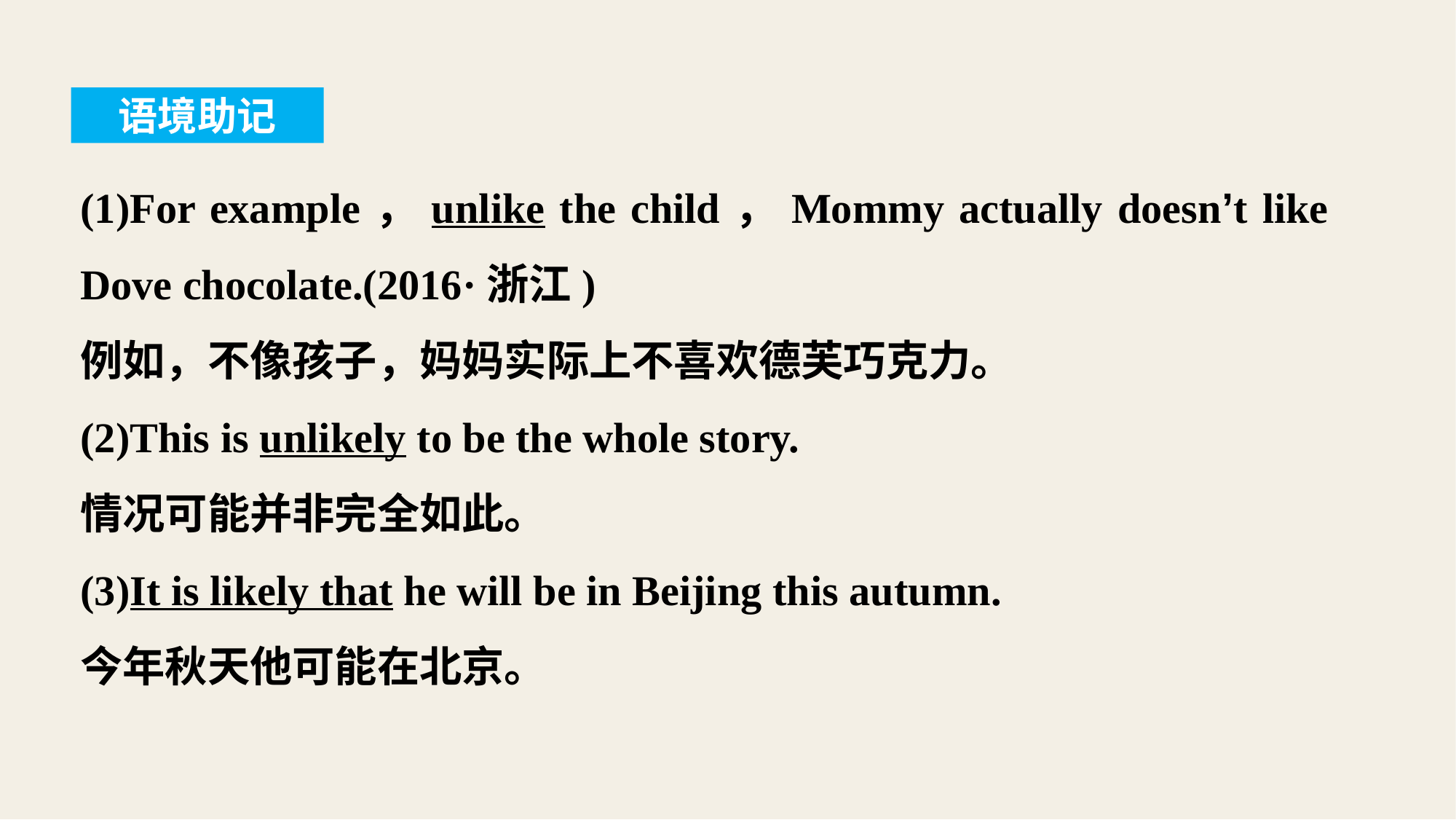

语境助记
(1)For example，unlike the child，Mommy actually doesn’t like Dove chocolate.(2016·浙江)
例如，不像孩子，妈妈实际上不喜欢德芙巧克力。
(2)This is unlikely to be the whole story.
情况可能并非完全如此。
(3)It is likely that he will be in Beijing this autumn.
今年秋天他可能在北京。